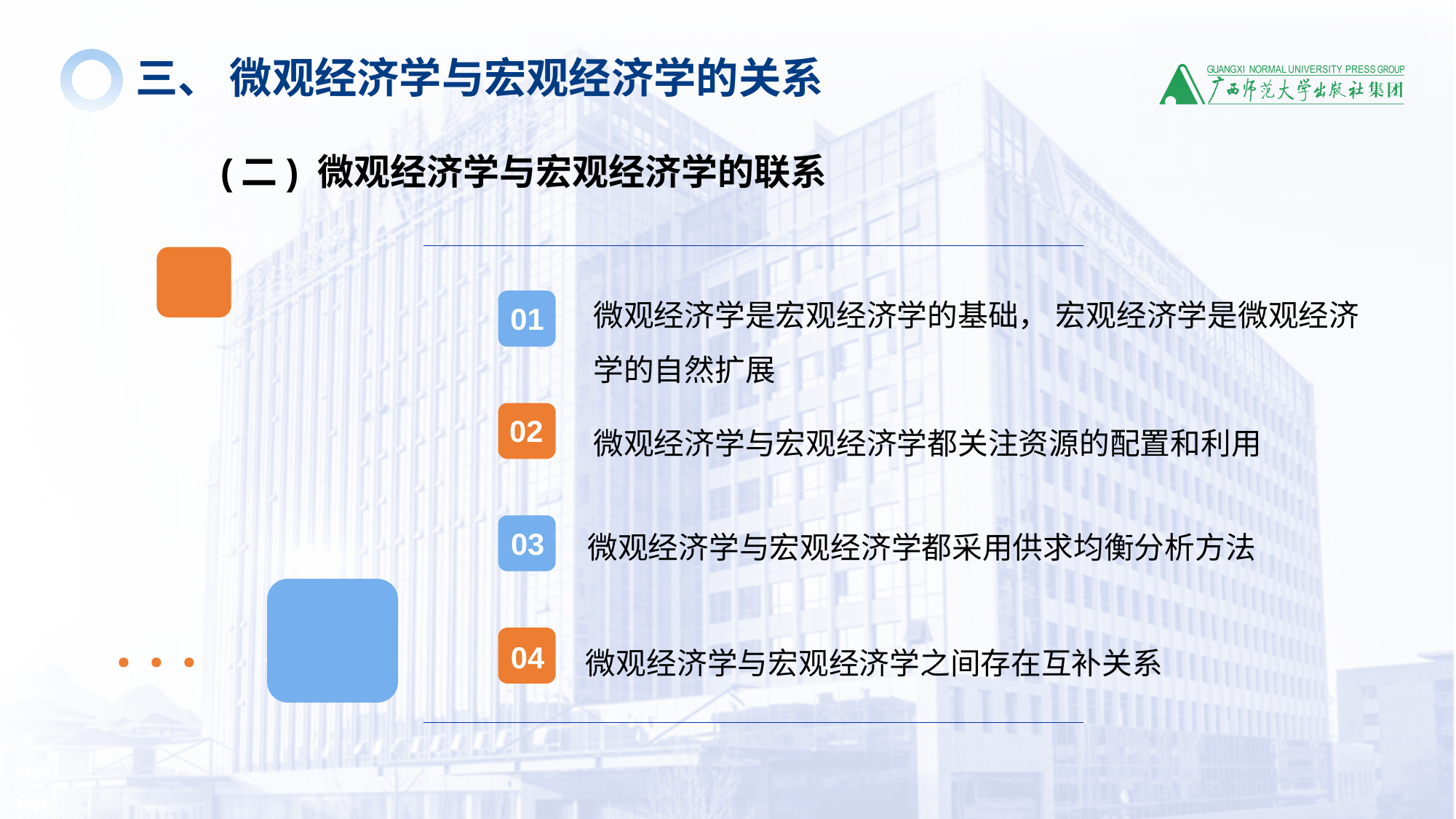

三、 微观经济学与宏观经济学的关系

(二) 微观经济学与宏观经济学的联系

微观经济学是宏观经济学的基础， 宏观经济学是微观经济学的自然扩展

01
微观经济学与宏观经济学都关注资源的配置和利用

02
03
微观经济学与宏观经济学都采用供求均衡分析方法

微观经济学与宏观经济学之间存在互补关系

04